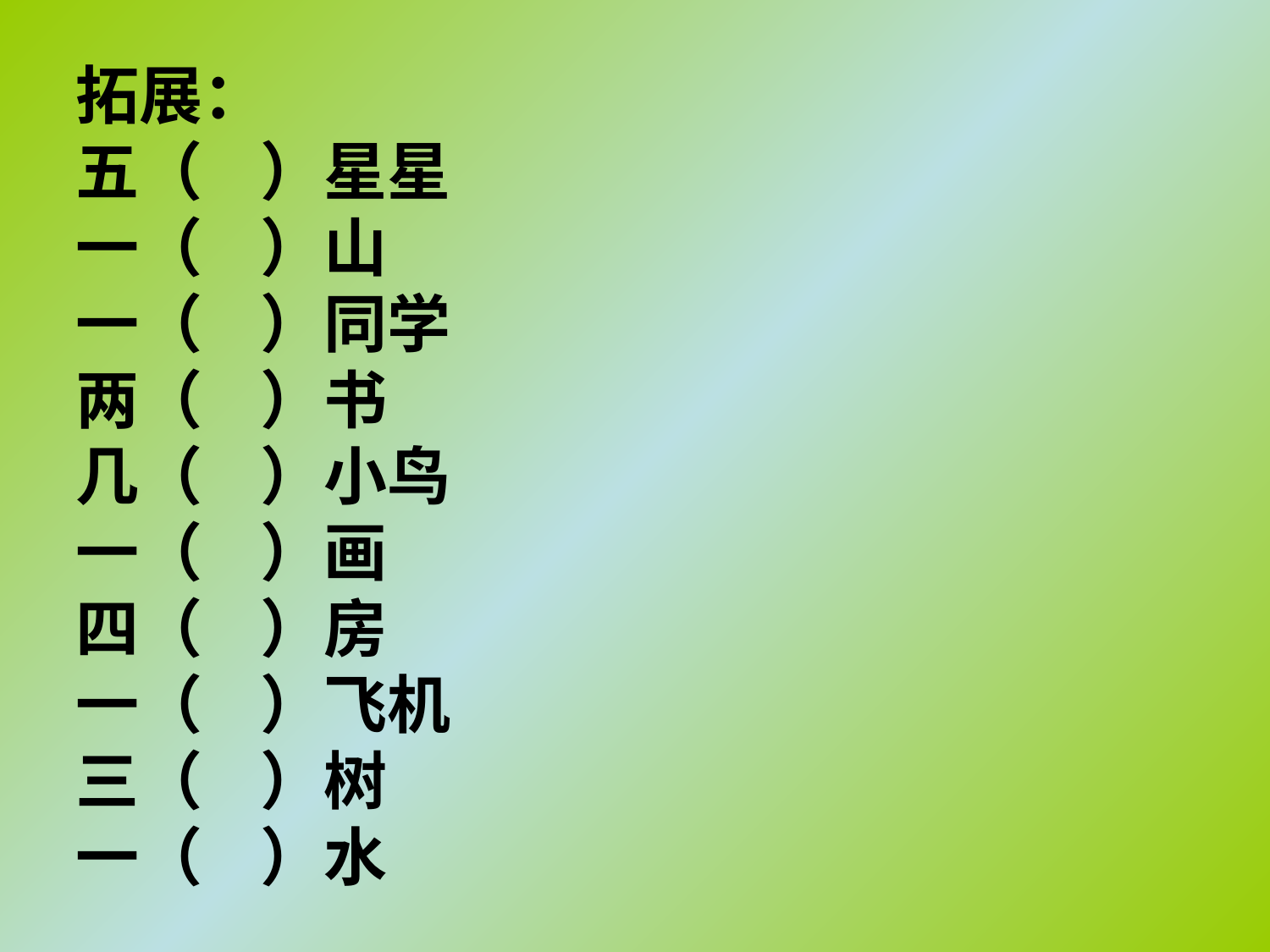

# 拓展： 五（    ）星星 一（    ）山 一（    ）同学 两（    ）书 几（    ）小鸟 一（    ）画 四（    ）房 一（    ）飞机 三（    ）树 一（    ）水